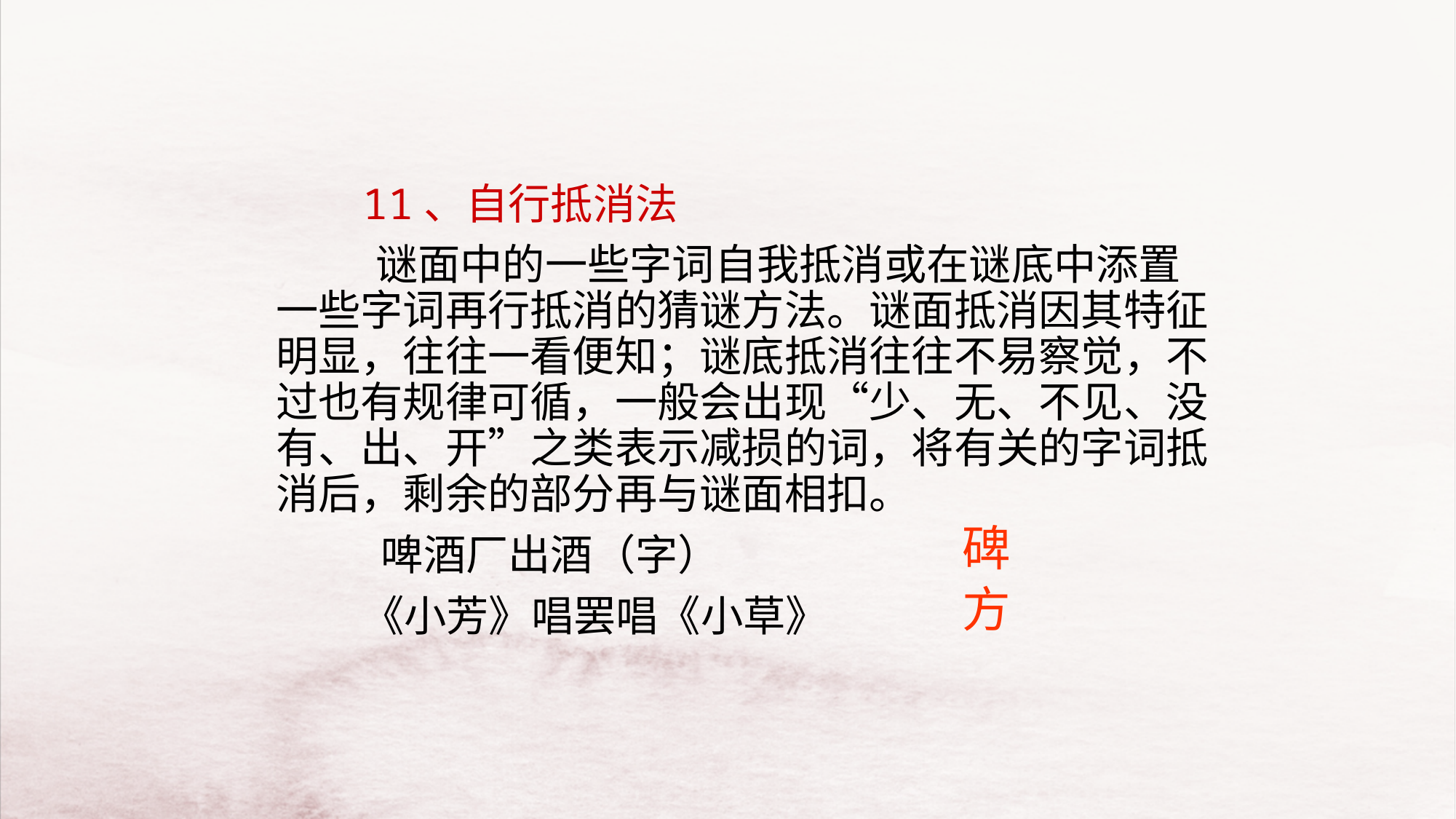

11、自行抵消法
　　　谜面中的一些字词自我抵消或在谜底中添置一些字词再行抵消的猜谜方法。谜面抵消因其特征明显，往往一看便知；谜底抵消往往不易察觉，不过也有规律可循，一般会出现“少、无、不见、没有、出、开”之类表示减损的词，将有关的字词抵消后，剩余的部分再与谜面相扣。
  　  　啤酒厂出酒（字）
　  　 《小芳》唱罢唱《小草》

碑
方